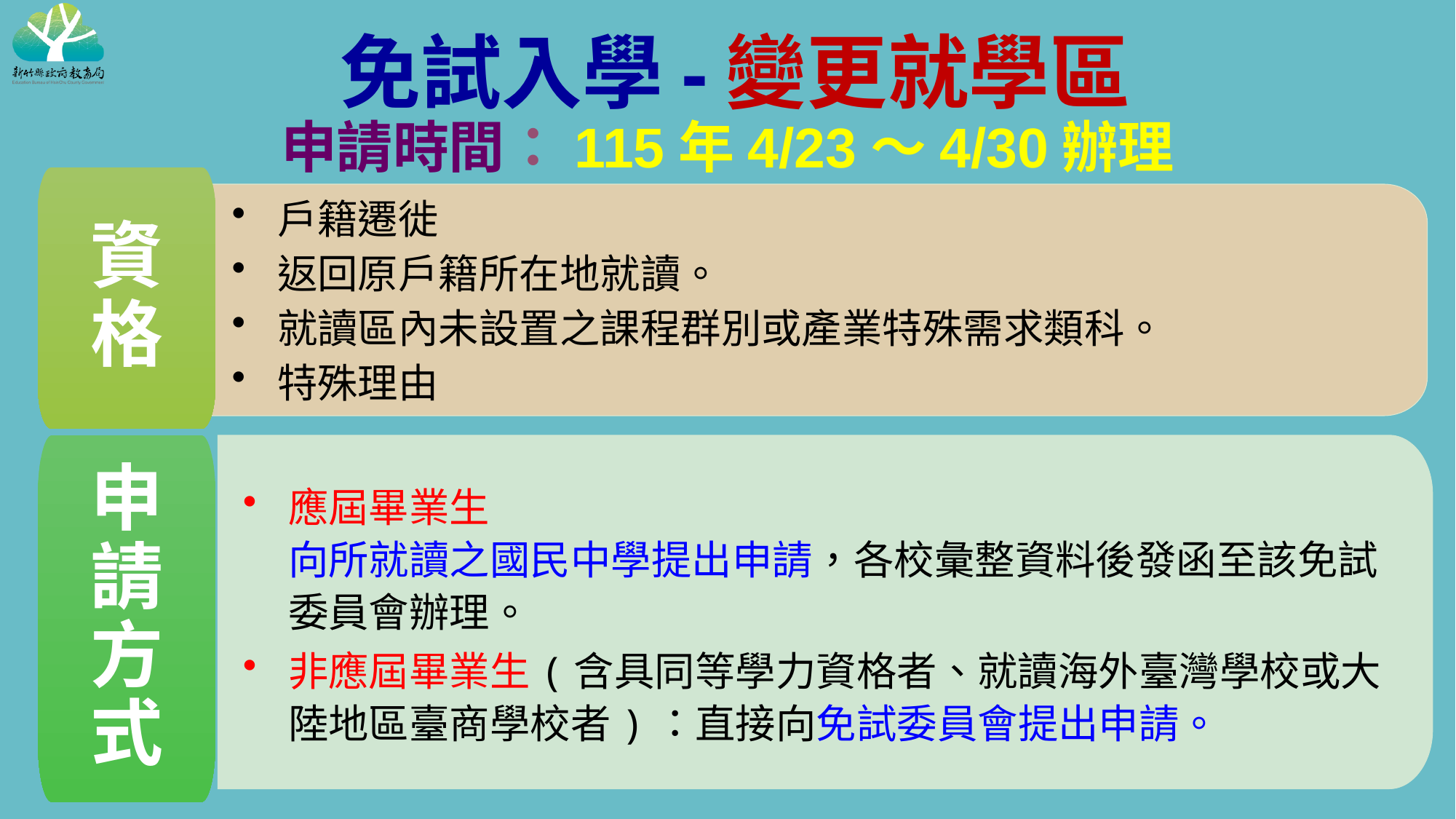

免試入學-變更就學區
申請時間：115年4/23～4/30辦理
資格
戶籍遷徙
返回原戶籍所在地就讀。
就讀區內未設置之課程群別或產業特殊需求類科。
特殊理由
申請方式
應屆畢業生
向所就讀之國民中學提出申請，各校彙整資料後發函至該免試委員會辦理。
非應屆畢業生(含具同等學力資格者、就讀海外臺灣學校或大陸地區臺商學校者)：直接向免試委員會提出申請。